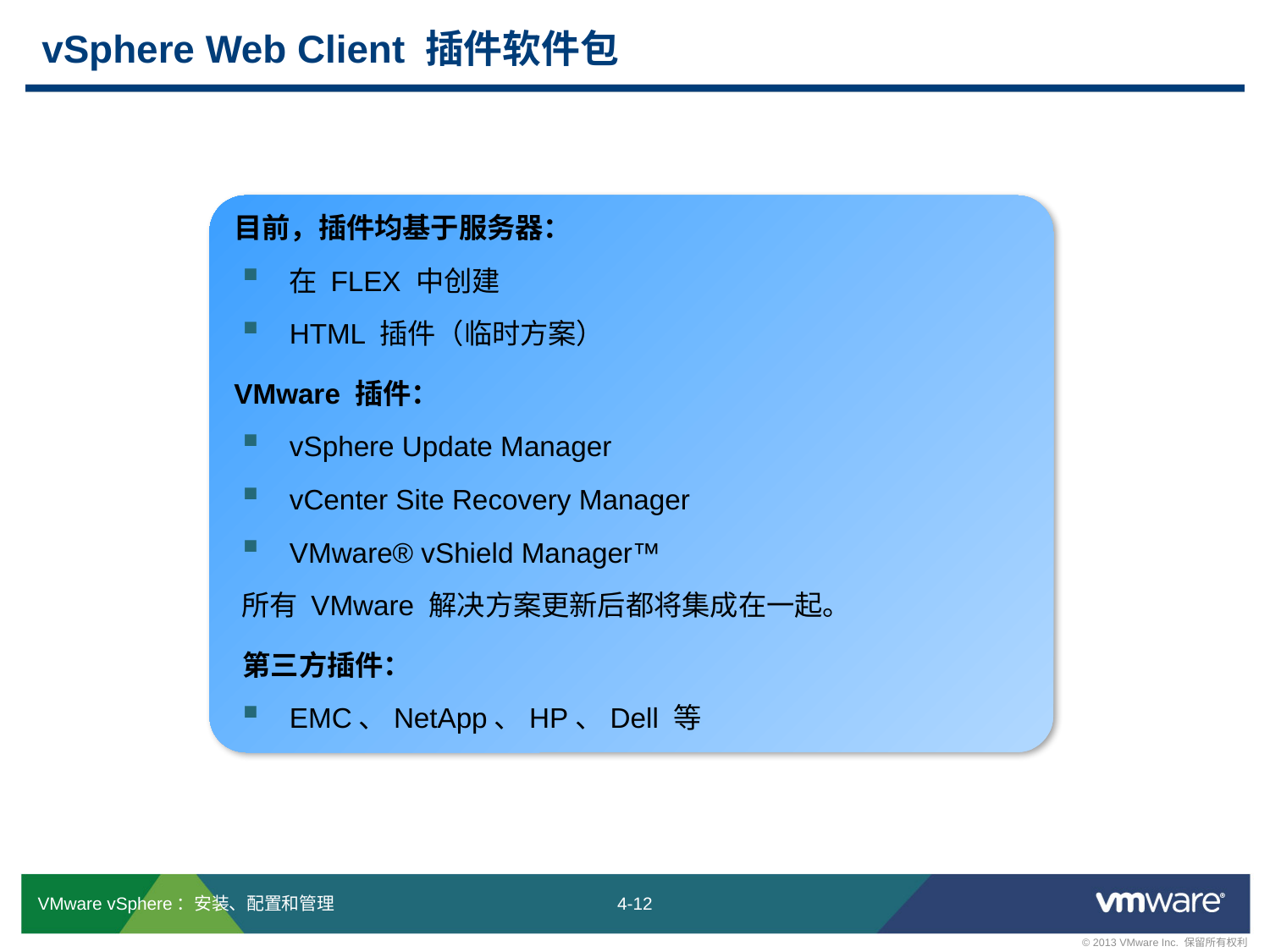

# vSphere Web Client 插件软件包

目前，插件均基于服务器：
在 FLEX 中创建
HTML 插件（临时方案）
VMware 插件：
vSphere Update Manager
vCenter Site Recovery Manager
VMware® vShield Manager™
所有 VMware 解决方案更新后都将集成在一起。
第三方插件：
EMC、NetApp、HP、Dell 等